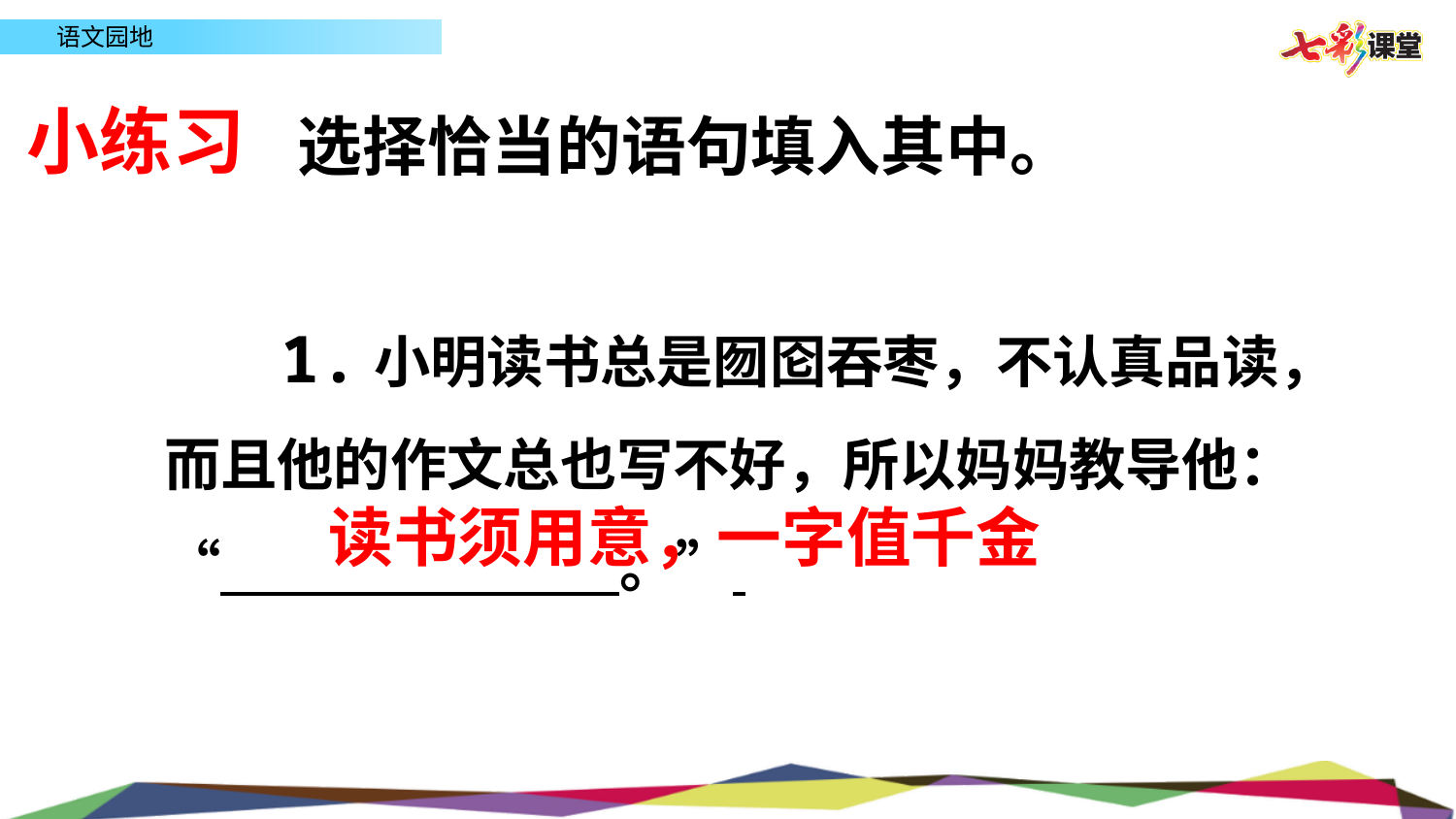

小练习
选择恰当的语句填入其中。
   1.小明读书总是囫囵吞枣，不认真品读，而且他的作文总也写不好，所以妈妈教导他：“                               。”
读书须用意，一字值千金